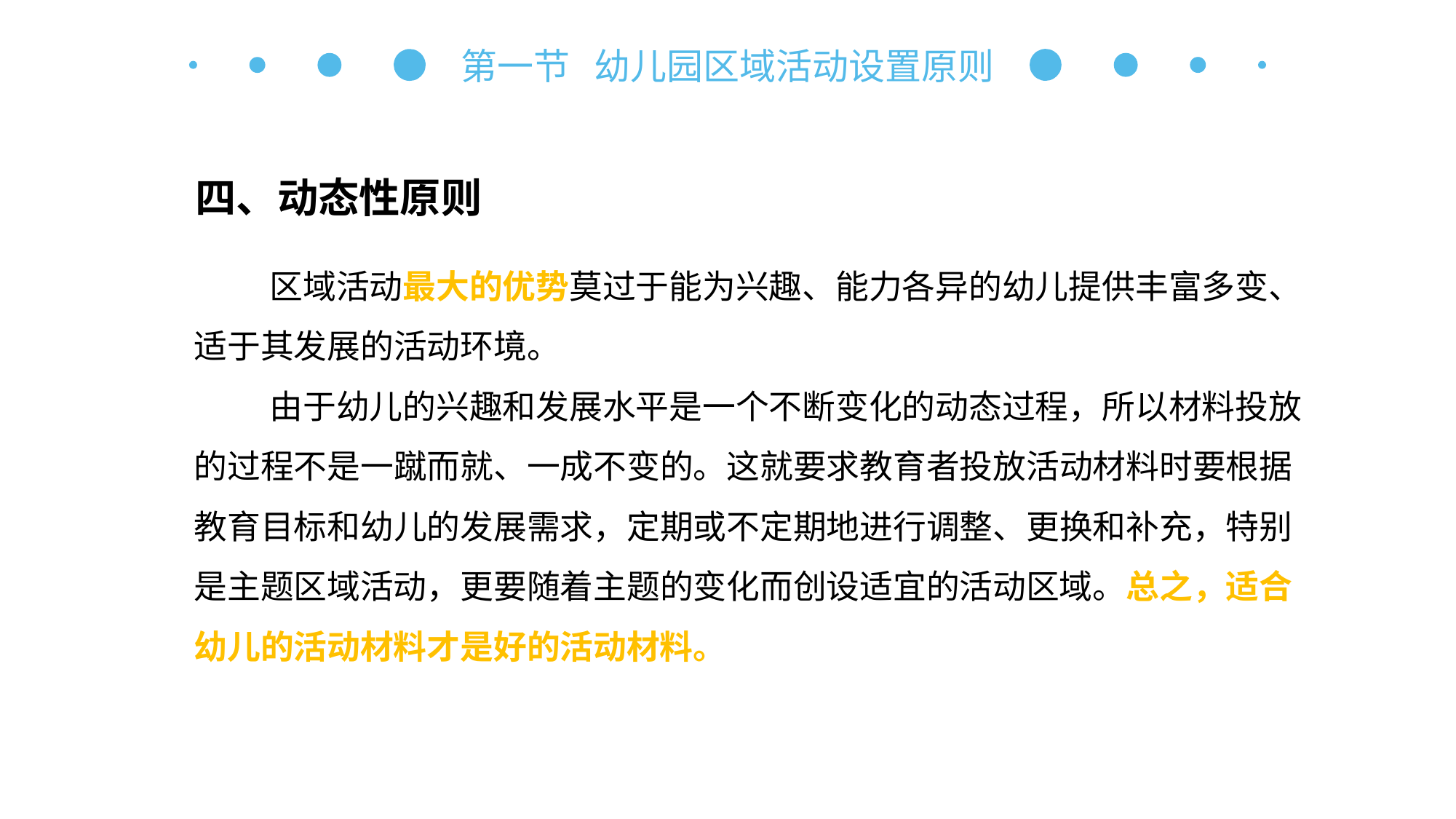

第一节   幼儿园区域活动设置原则

四、动态性原则
区域活动最大的优势莫过于能为兴趣、能力各异的幼儿提供丰富多变、适于其发展的活动环境。
由于幼儿的兴趣和发展水平是一个不断变化的动态过程，所以材料投放的过程不是一蹴而就、一成不变的。这就要求教育者投放活动材料时要根据教育目标和幼儿的发展需求，定期或不定期地进行调整、更换和补充，特别是主题区域活动，更要随着主题的变化而创设适宜的活动区域。总之，适合幼儿的活动材料才是好的活动材料。